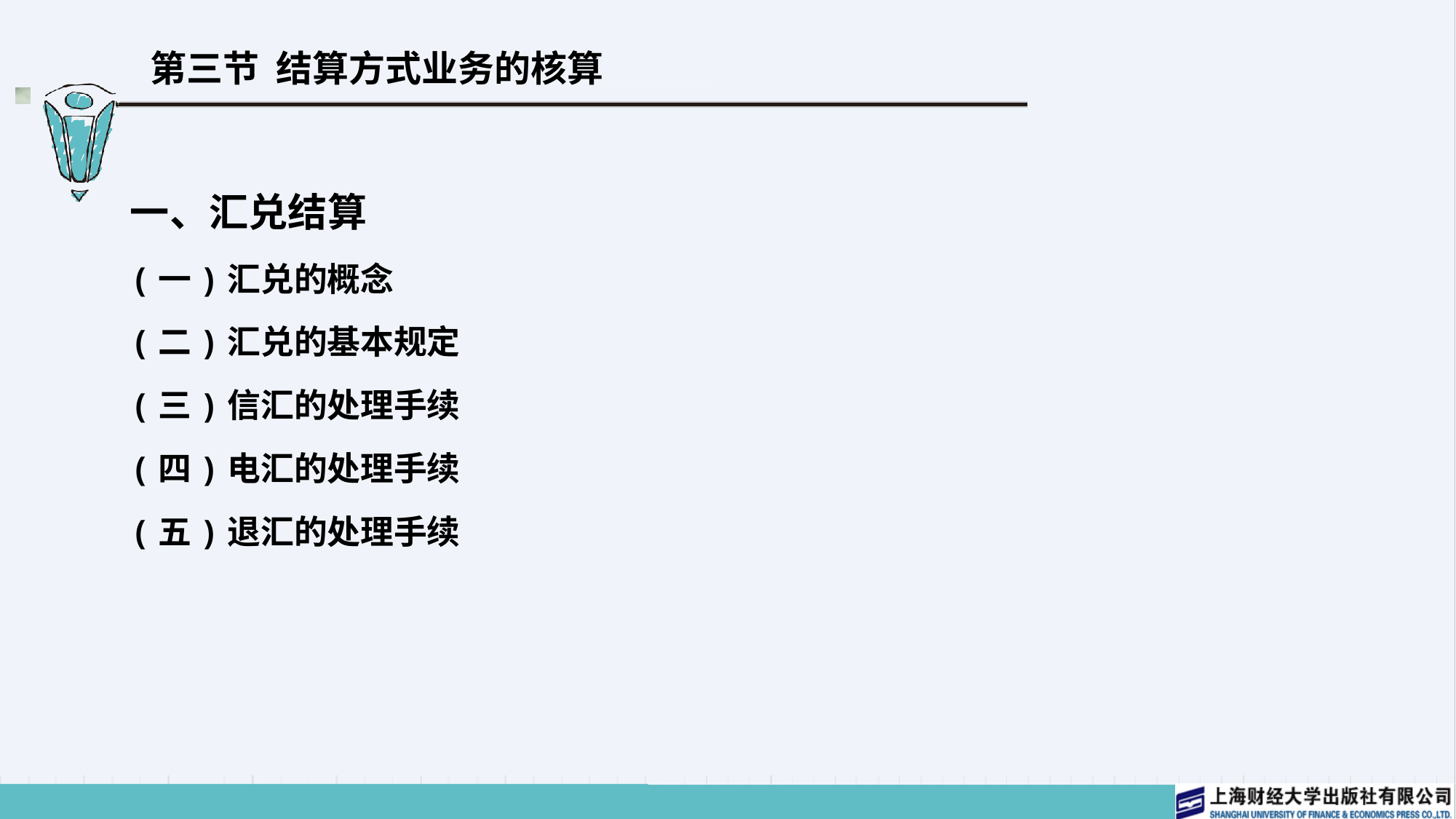

# 第三节  结算方式业务的核算
一、汇兑结算
(一)汇兑的概念
(二)汇兑的基本规定
(三)信汇的处理手续
(四)电汇的处理手续
(五)退汇的处理手续